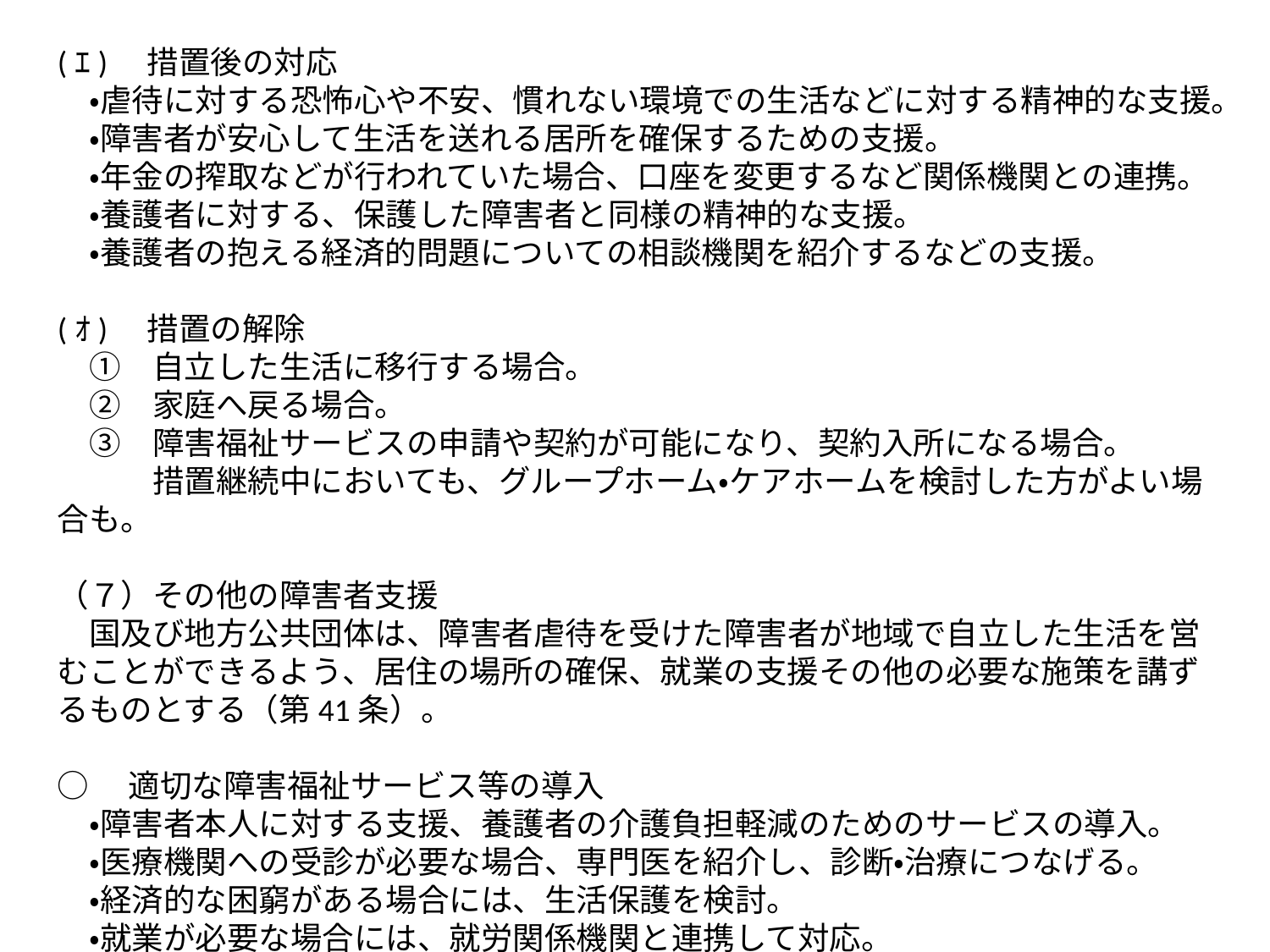

(ｴ)　措置後の対応
　・虐待に対する恐怖心や不安、慣れない環境での生活などに対する精神的な支援。
　・障害者が安心して生活を送れる居所を確保するための支援。
　・年金の搾取などが行われていた場合、口座を変更するなど関係機関との連携。
　・養護者に対する、保護した障害者と同様の精神的な支援。
　・養護者の抱える経済的問題についての相談機関を紹介するなどの支援。

(ｵ)　措置の解除
　①　自立した生活に移行する場合。
　②　家庭へ戻る場合。
　③　障害福祉サービスの申請や契約が可能になり、契約入所になる場合。
　　　措置継続中においても、グループホーム・ケアホームを検討した方がよい場合も。

（７）その他の障害者支援
　国及び地方公共団体は、障害者虐待を受けた障害者が地域で自立した生活を営むことができるよう、居住の場所の確保、就業の支援その他の必要な施策を講ずるものとする（第41条）。

○　適切な障害福祉サービス等の導入
　・障害者本人に対する支援、養護者の介護負担軽減のためのサービスの導入。
　・医療機関への受診が必要な場合、専門医を紹介し、診断・治療につなげる。
　・経済的な困窮がある場合には、生活保護を検討。
　・就業が必要な場合には、就労関係機関と連携して対応。